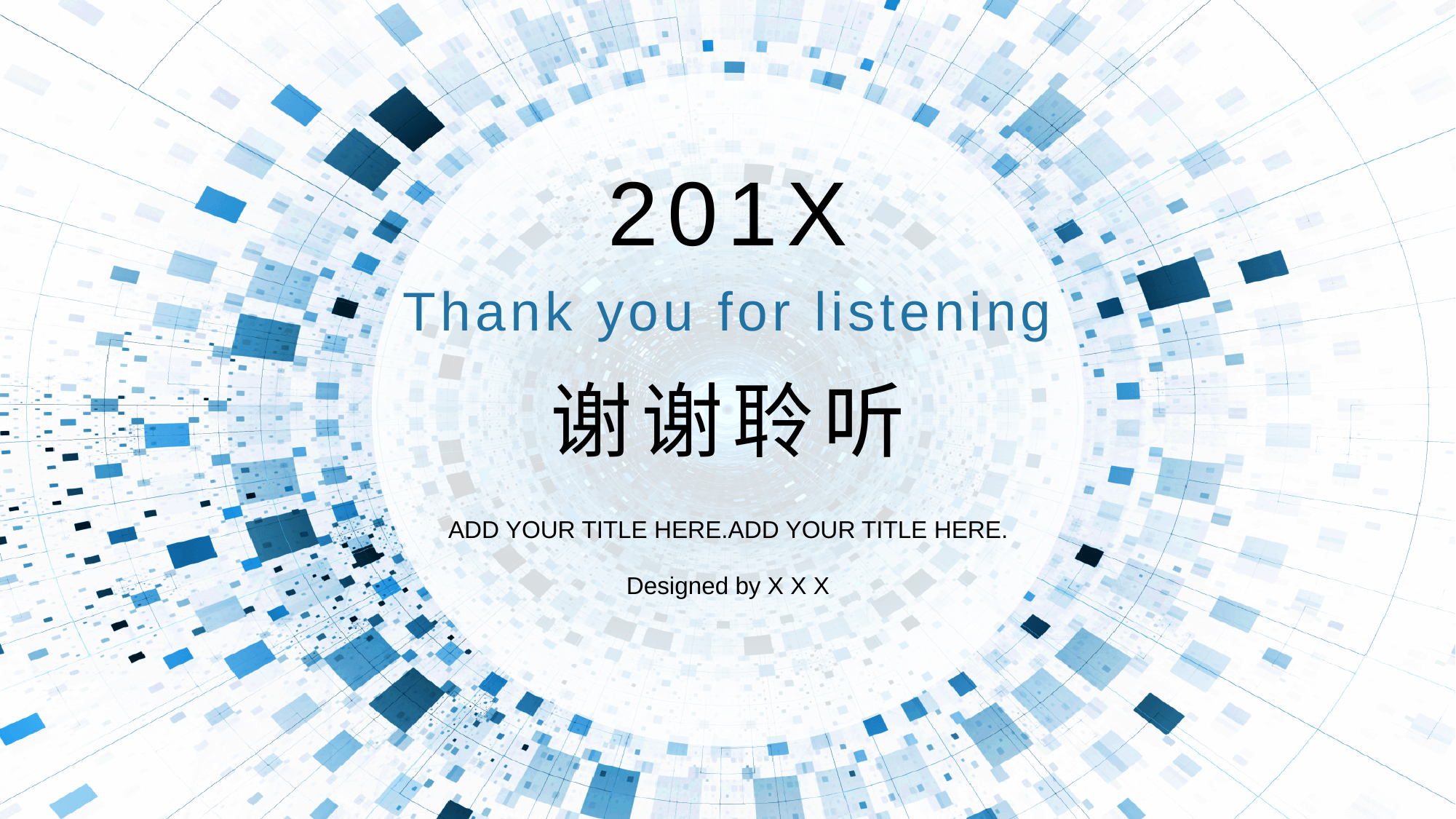

201X
Thank you for listening
谢谢聆听
ADD YOUR TITLE HERE.ADD YOUR TITLE HERE.
Designed by X X X